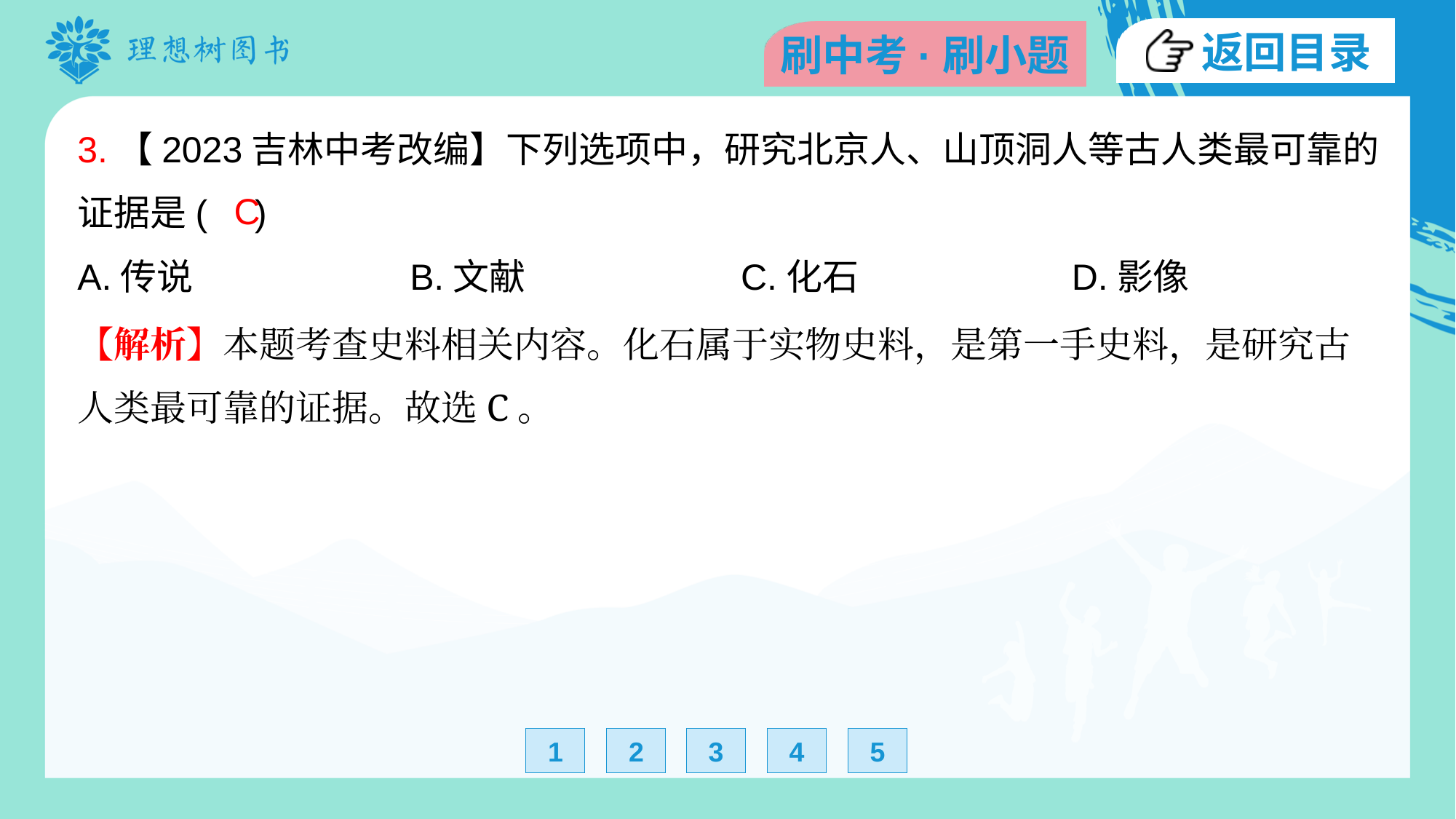

3.【2023吉林中考改编】下列选项中，研究北京人、山顶洞人等古人类最可靠的
证据是(     )
C
A.传说	B.文献	C.化石	D.影像
【解析】本题考查史料相关内容。化石属于实物史料，是第一手史料，是研究古
人类最可靠的证据。故选C。